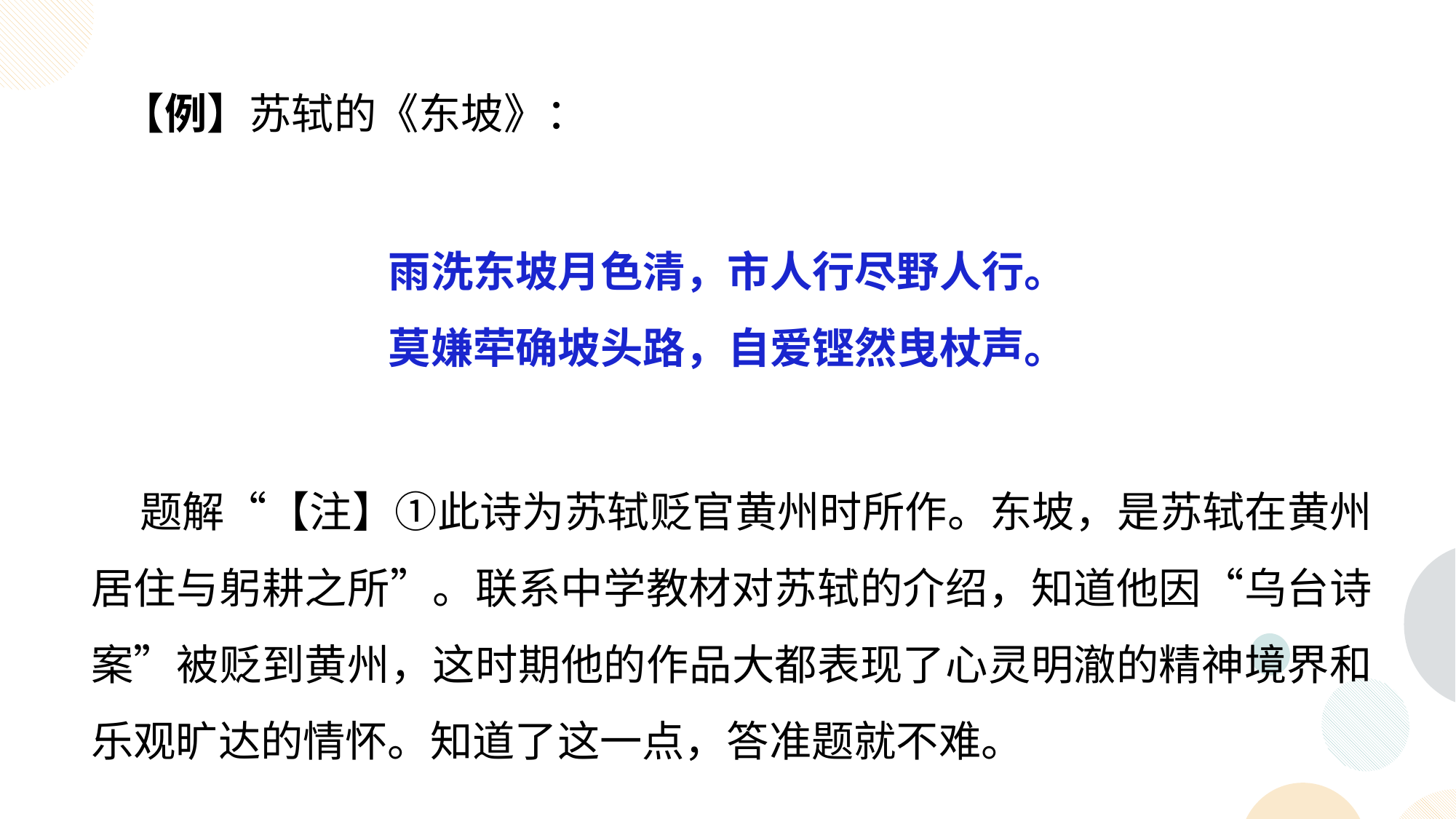

【例】苏轼的《东坡》：
雨洗东坡月色清，市人行尽野人行。
莫嫌荦确坡头路，自爱铿然曳杖声。
    题解“【注】①此诗为苏轼贬官黄州时所作。东坡，是苏轼在黄州居住与躬耕之所”。联系中学教材对苏轼的介绍，知道他因“乌台诗案”被贬到黄州，这时期他的作品大都表现了心灵明澈的精神境界和乐观旷达的情怀。知道了这一点，答准题就不难。